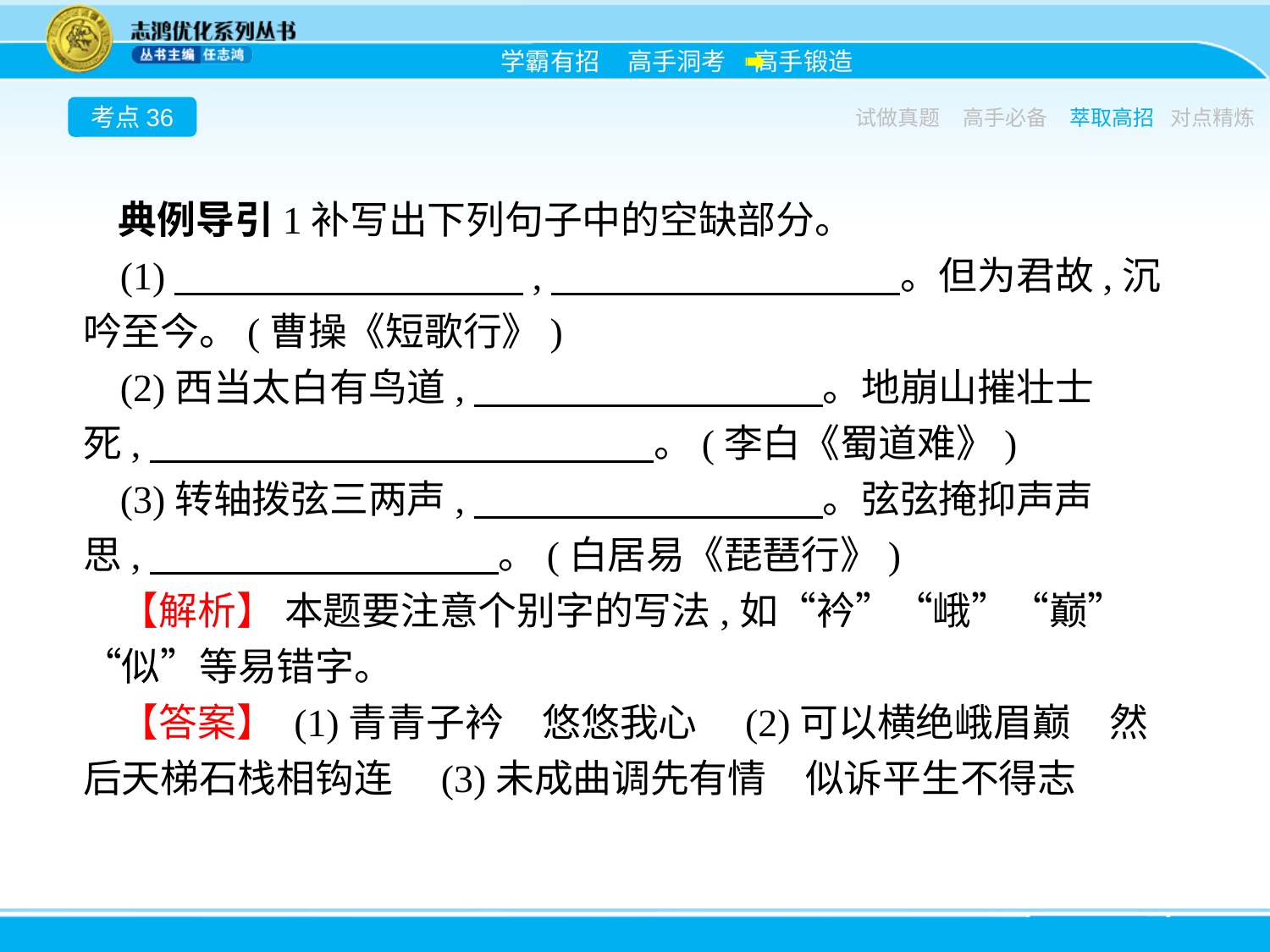

考点36
试做真题
高手必备
萃取高招
对点精炼
典例导引1补写出下列句子中的空缺部分。
(1)　　　　　　　　　,　　　　　　　　　。但为君故,沉吟至今。(曹操《短歌行》)
(2)西当太白有鸟道,　　　　　　　　　。地崩山摧壮士死,　　　　　　　　　　　　　。(李白《蜀道难》)
(3)转轴拨弦三两声,　　　　　　　　　。弦弦掩抑声声思,　　　　　　　　　。(白居易《琵琶行》)
【解析】 本题要注意个别字的写法,如“衿”“峨”“巅”“似”等易错字。
【答案】 (1)青青子衿　悠悠我心　(2)可以横绝峨眉巅　然后天梯石栈相钩连　(3)未成曲调先有情　似诉平生不得志